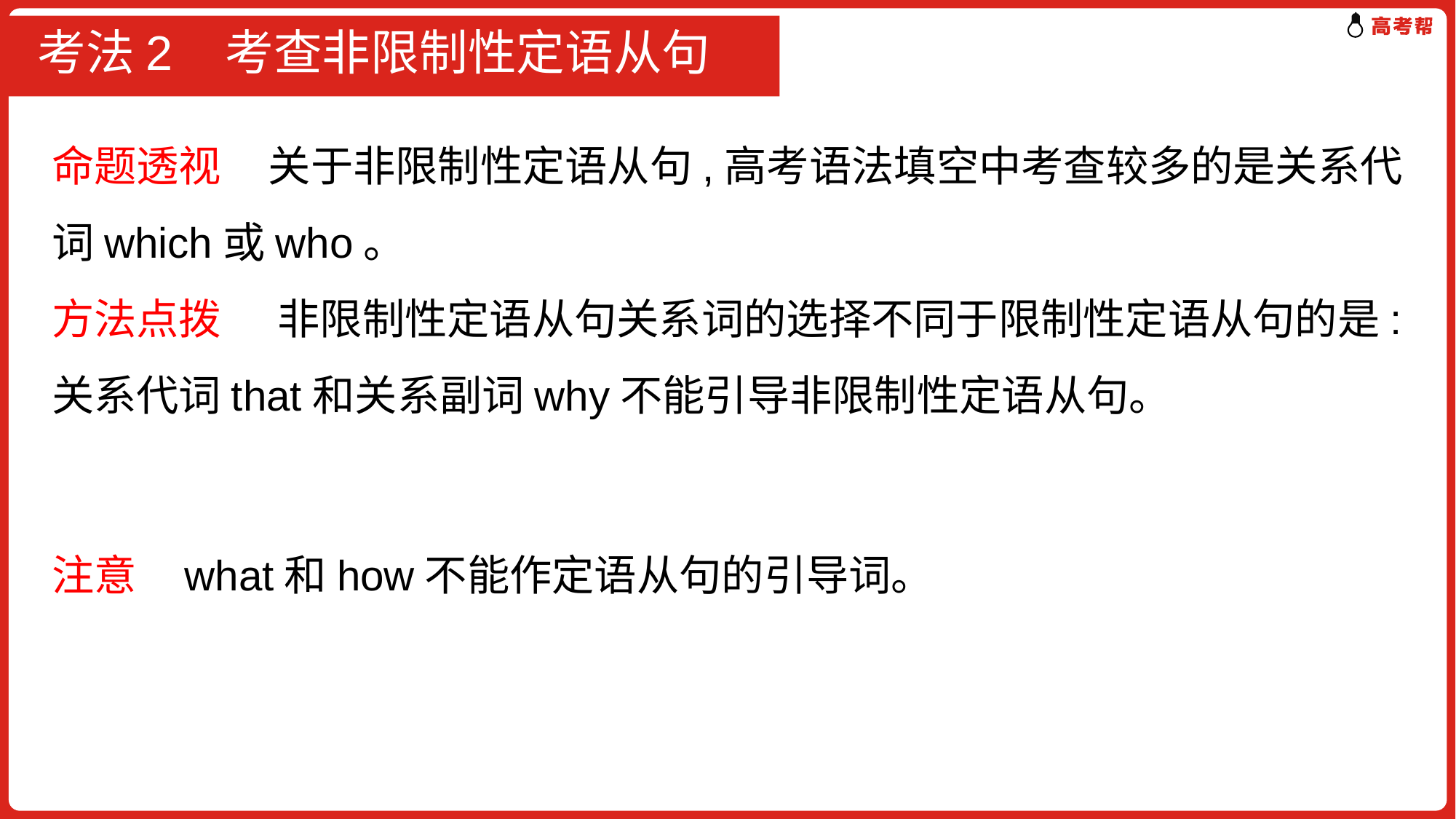

# 考法2   考查非限制性定语从句
命题透视     关于非限制性定语从句,高考语法填空中考查较多的是关系代词which或who。
方法点拨      非限制性定语从句关系词的选择不同于限制性定语从句的是:关系代词that和关系副词why不能引导非限制性定语从句。

注意    what和how不能作定语从句的引导词。